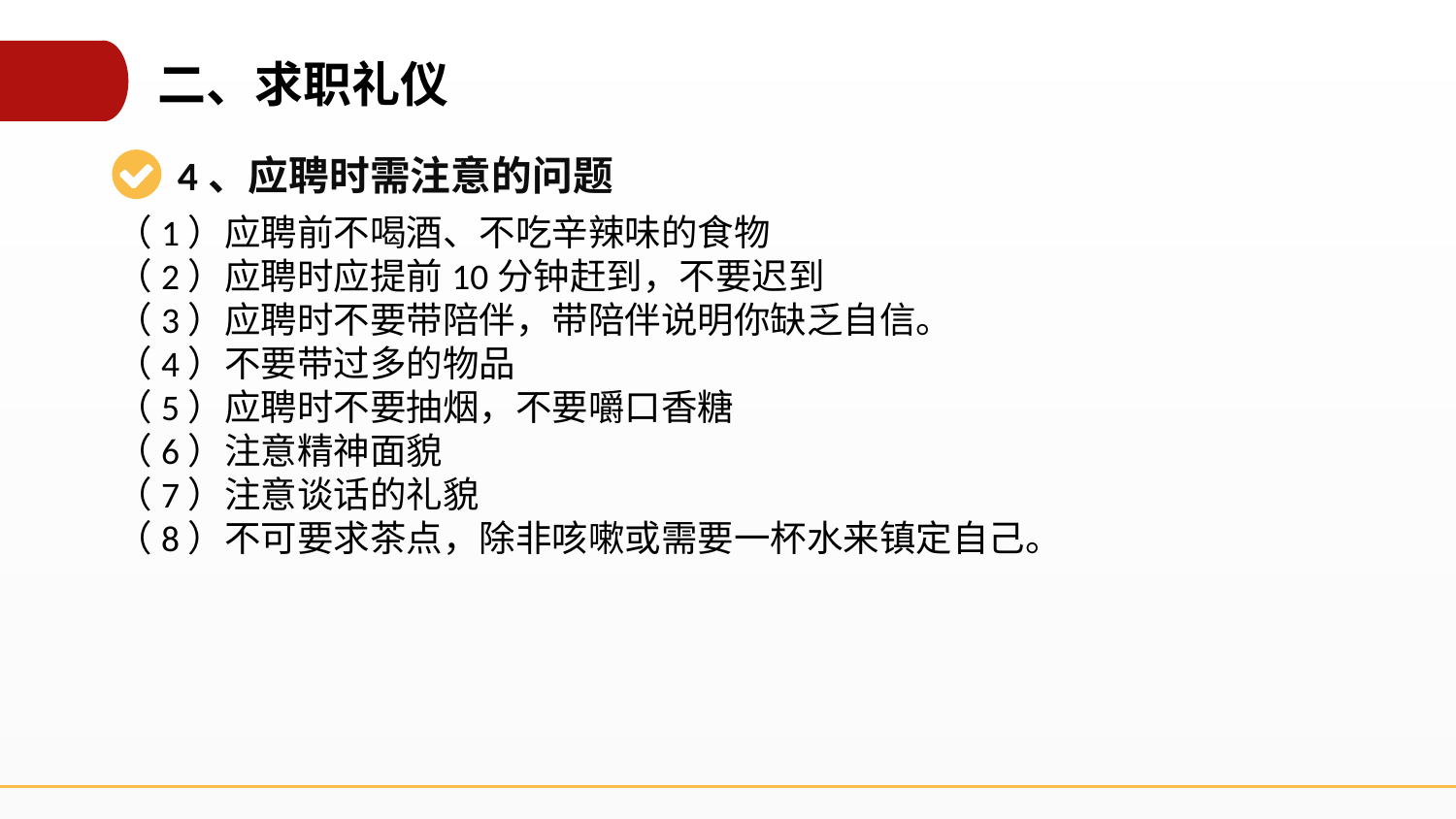

二、求职礼仪

4、应聘时需注意的问题
（1）应聘前不喝酒、不吃辛辣味的食物
（2）应聘时应提前10分钟赶到，不要迟到
（3）应聘时不要带陪伴，带陪伴说明你缺乏自信。
（4）不要带过多的物品
（5）应聘时不要抽烟，不要嚼口香糖
（6）注意精神面貌
（7）注意谈话的礼貌
（8）不可要求茶点，除非咳嗽或需要一杯水来镇定自己。